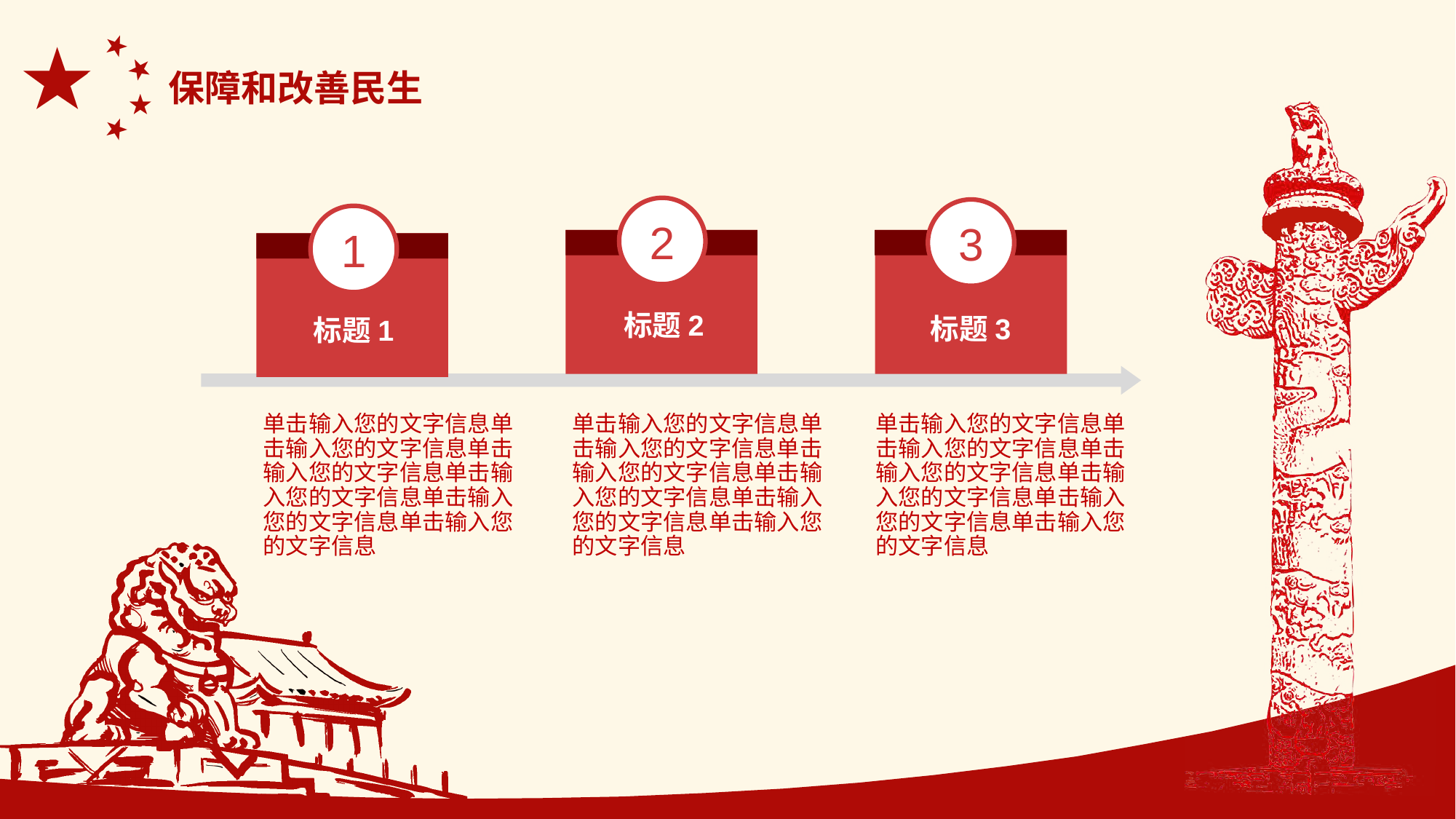

保障和改善民生
2
3
1

标题2
标题3
标题1

单击输入您的文字信息单击输入您的文字信息单击输入您的文字信息单击输入您的文字信息单击输入您的文字信息单击输入您的文字信息

单击输入您的文字信息单击输入您的文字信息单击输入您的文字信息单击输入您的文字信息单击输入您的文字信息单击输入您的文字信息

单击输入您的文字信息单击输入您的文字信息单击输入您的文字信息单击输入您的文字信息单击输入您的文字信息单击输入您的文字信息